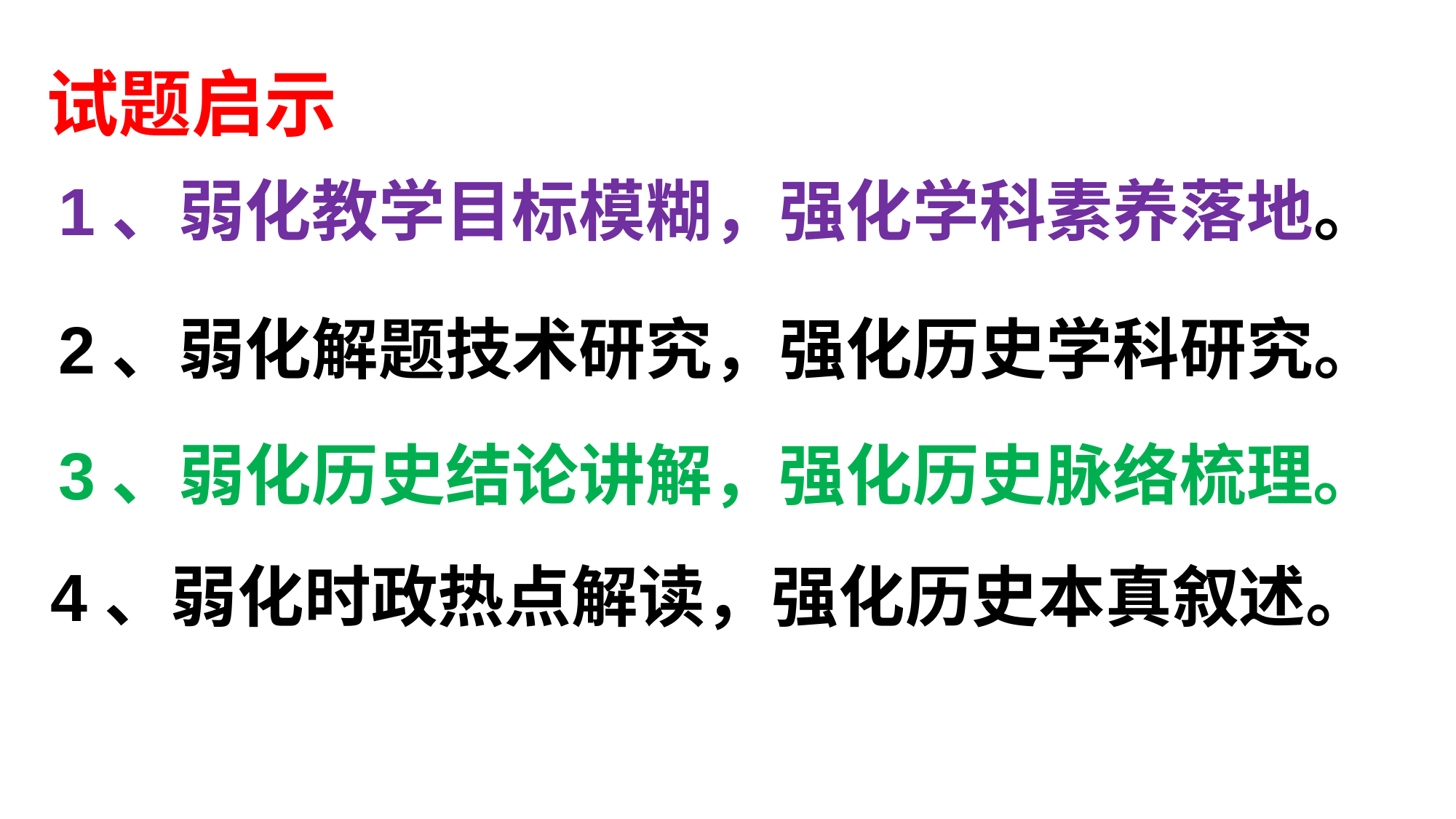

试题启示
1、弱化教学目标模糊，强化学科素养落地。
2、弱化解题技术研究，强化历史学科研究。
3、弱化历史结论讲解，强化历史脉络梳理。
 4、弱化时政热点解读，强化历史本真叙述。